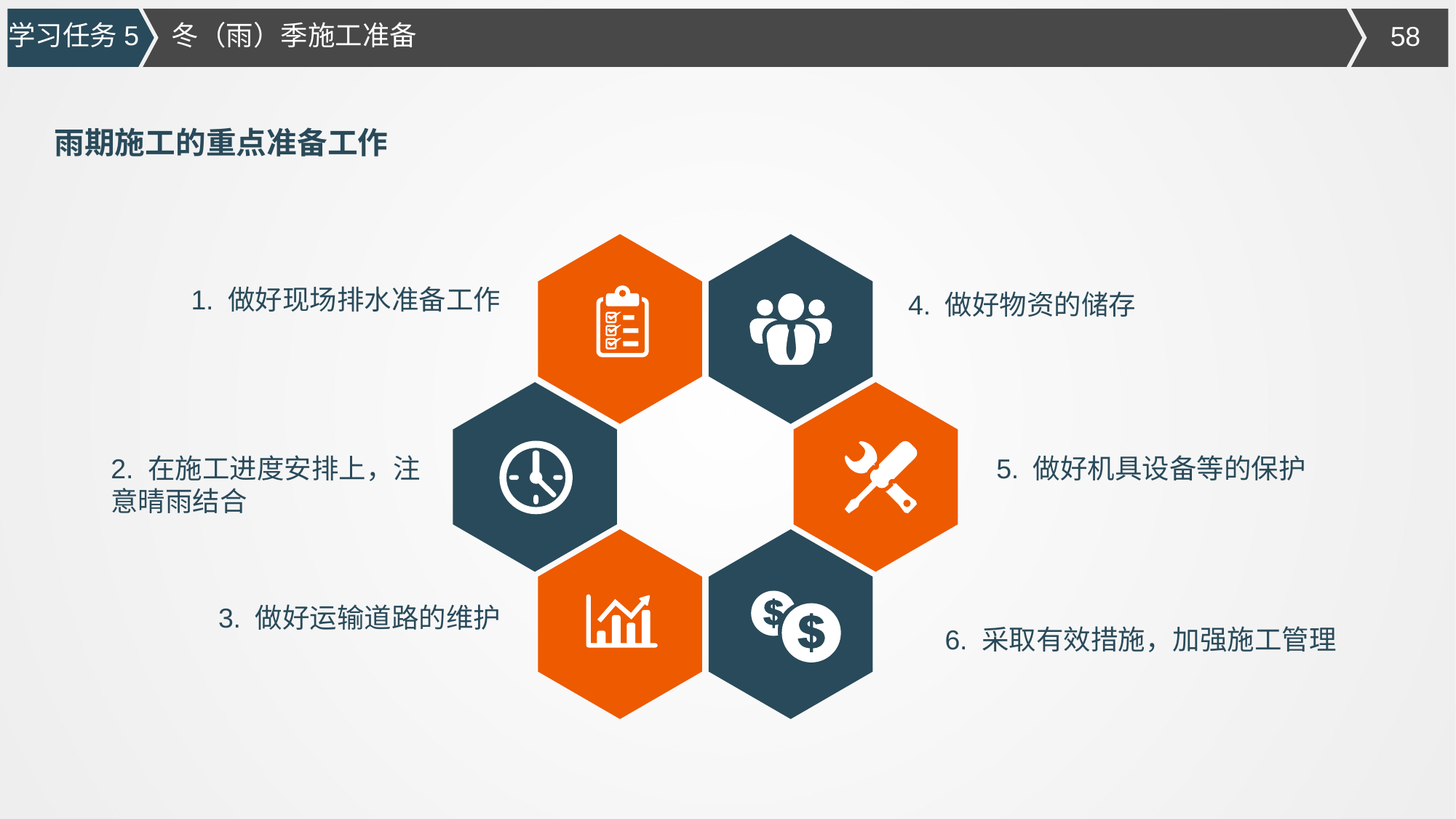

学习任务5
冬（雨）季施工准备

雨期施工的重点准备工作

1. 做好现场排水准备工作
4. 做好物资的储存

2. 在施工进度安排上，注意晴雨结合
5. 做好机具设备等的保护

3. 做好运输道路的维护
6. 采取有效措施，加强施工管理